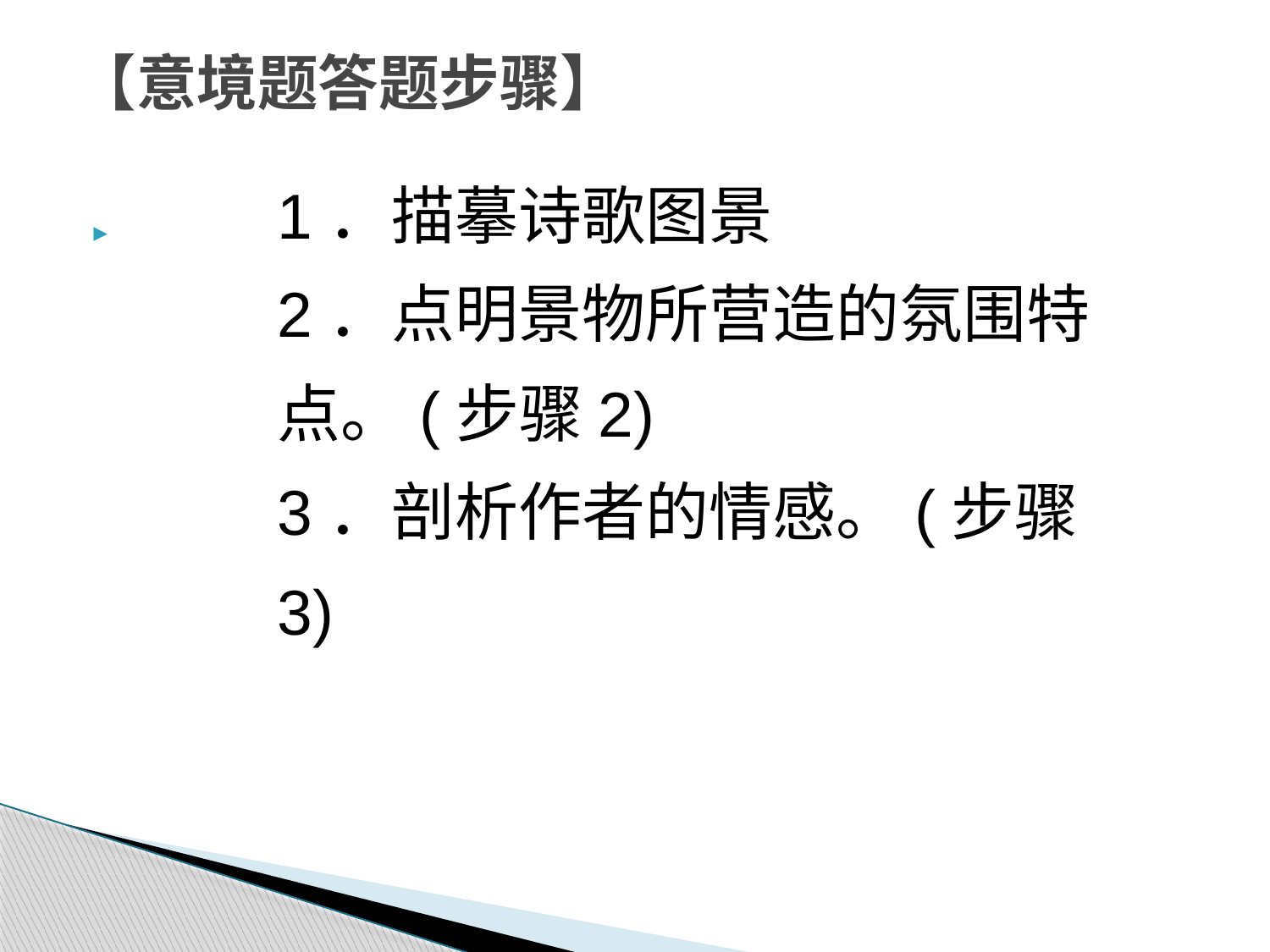

# 【意境题答题步骤】
1．描摹诗歌图景
2．点明景物所营造的氛围特点。(步骤2)
3．剖析作者的情感。(步骤3)